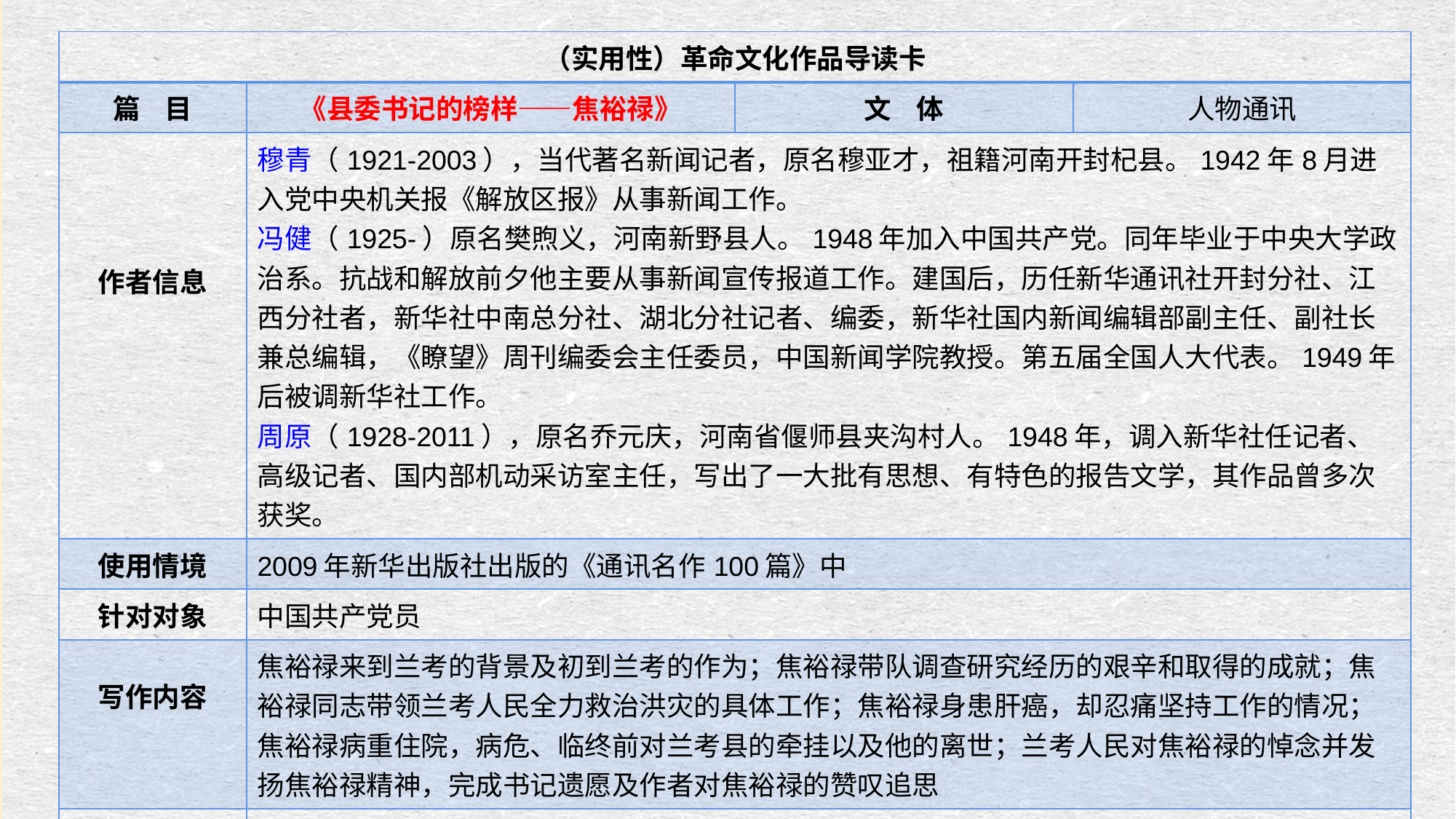

| （实用性）革命文化作品导读卡 |  |  |  |
| --- | --- | --- | --- |
| 篇 目 | 《县委书记的榜样——焦裕禄》 | 文 体 | 人物通讯 |
| 作者信息 | 穆青（1921-2003），当代著名新闻记者，原名穆亚才，祖籍河南开封杞县。1942年8月进入党中央机关报《解放区报》从事新闻工作。 冯健（1925-）原名樊煦义，河南新野县人。1948年加入中国共产党。同年毕业于中央大学政治系。抗战和解放前夕他主要从事新闻宣传报道工作。建国后，历任新华通讯社开封分社、江西分社者，新华社中南总分社、湖北分社记者、编委，新华社国内新闻编辑部副主任、副社长兼总编辑，《瞭望》周刊编委会主任委员，中国新闻学院教授。第五届全国人大代表。1949年后被调新华社工作。 周原（1928-2011），原名乔元庆，河南省偃师县夹沟村人。1948年，调入新华社任记者、高级记者、国内部机动采访室主任，写出了一大批有思想、有特色的报告文学，其作品曾多次获奖。 |  |  |
| 使用情境 | 2009年新华出版社出版的《通讯名作100篇》中 |  |  |
| 针对对象 | 中国共产党员 |  |  |
| 写作内容 | 焦裕禄来到兰考的背景及初到兰考的作为；焦裕禄带队调查研究经历的艰辛和取得的成就；焦裕禄同志带领兰考人民全力救治洪灾的具体工作；焦裕禄身患肝癌，却忍痛坚持工作的情况；焦裕禄病重住院，病危、临终前对兰考县的牵挂以及他的离世；兰考人民对焦裕禄的悼念并发扬焦裕禄精神，完成书记遗愿及作者对焦裕禄的赞叹追思 |  |  |
| 结构特点 | 标题、导语、正文（纵式结构：时间为序）、结语 |  |  |
| 写作功能 | 书写党员典型，展现党员精神，树立党员榜样，引导党员方向 |  |  |
| 作品推介 | 一部人民公仆呕心沥血的奋斗史，一首可歌可泣的光辉生命赞歌，一支党员工作的风向标。 |  |  |